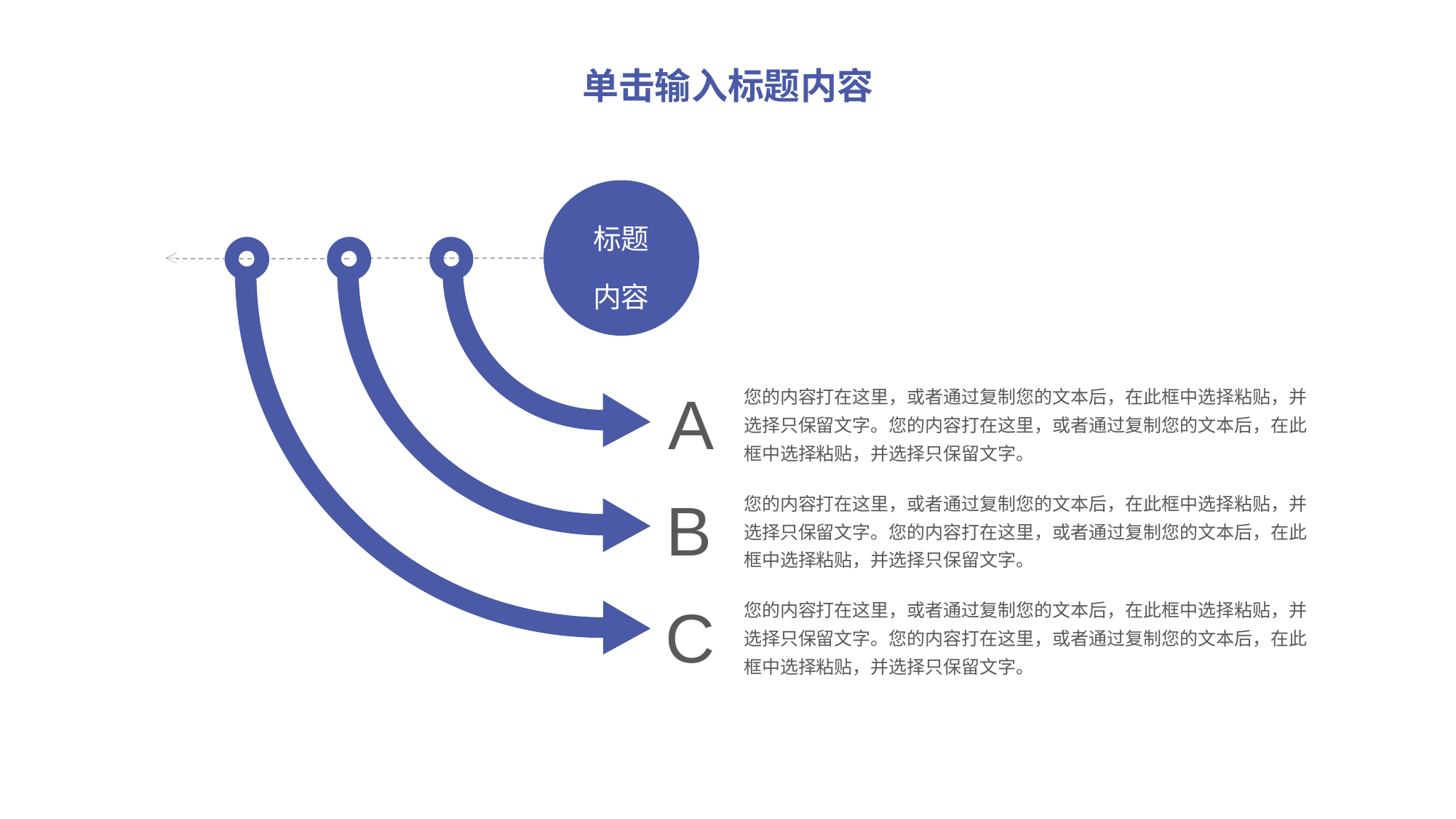

单击输入标题内容
标题
内容

您的内容打在这里，或者通过复制您的文本后，在此框中选择粘贴，并选择只保留文字。您的内容打在这里，或者通过复制您的文本后，在此框中选择粘贴，并选择只保留文字。
A
您的内容打在这里，或者通过复制您的文本后，在此框中选择粘贴，并选择只保留文字。您的内容打在这里，或者通过复制您的文本后，在此框中选择粘贴，并选择只保留文字。
B
您的内容打在这里，或者通过复制您的文本后，在此框中选择粘贴，并选择只保留文字。您的内容打在这里，或者通过复制您的文本后，在此框中选择粘贴，并选择只保留文字。
C